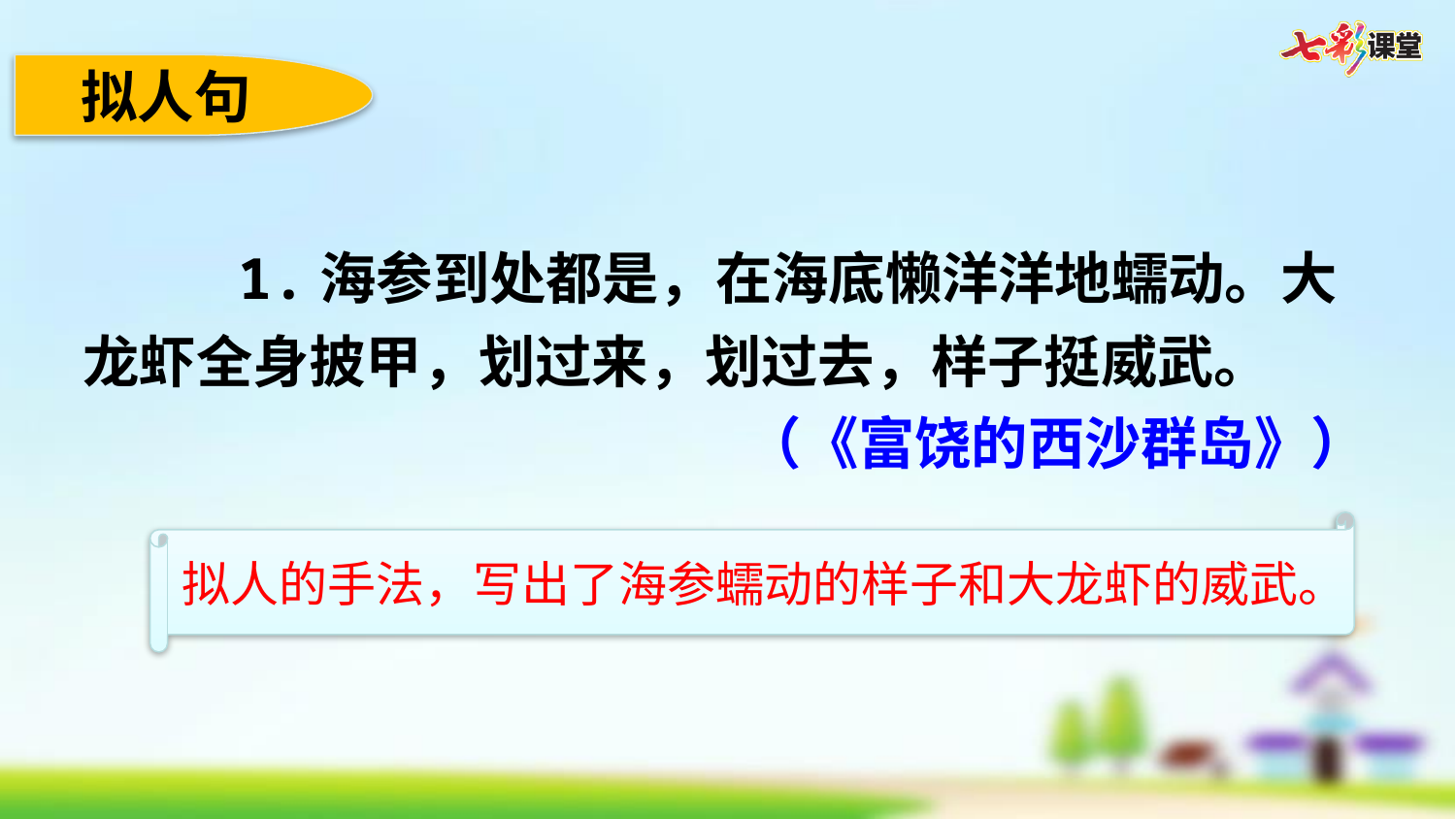

拟人句
    1.海参到处都是，在海底懒洋洋地蠕动。大龙虾全身披甲，划过来，划过去，样子挺威武。
  （《富饶的西沙群岛》）

拟人的手法，写出了海参蠕动的样子和大龙虾的威武。